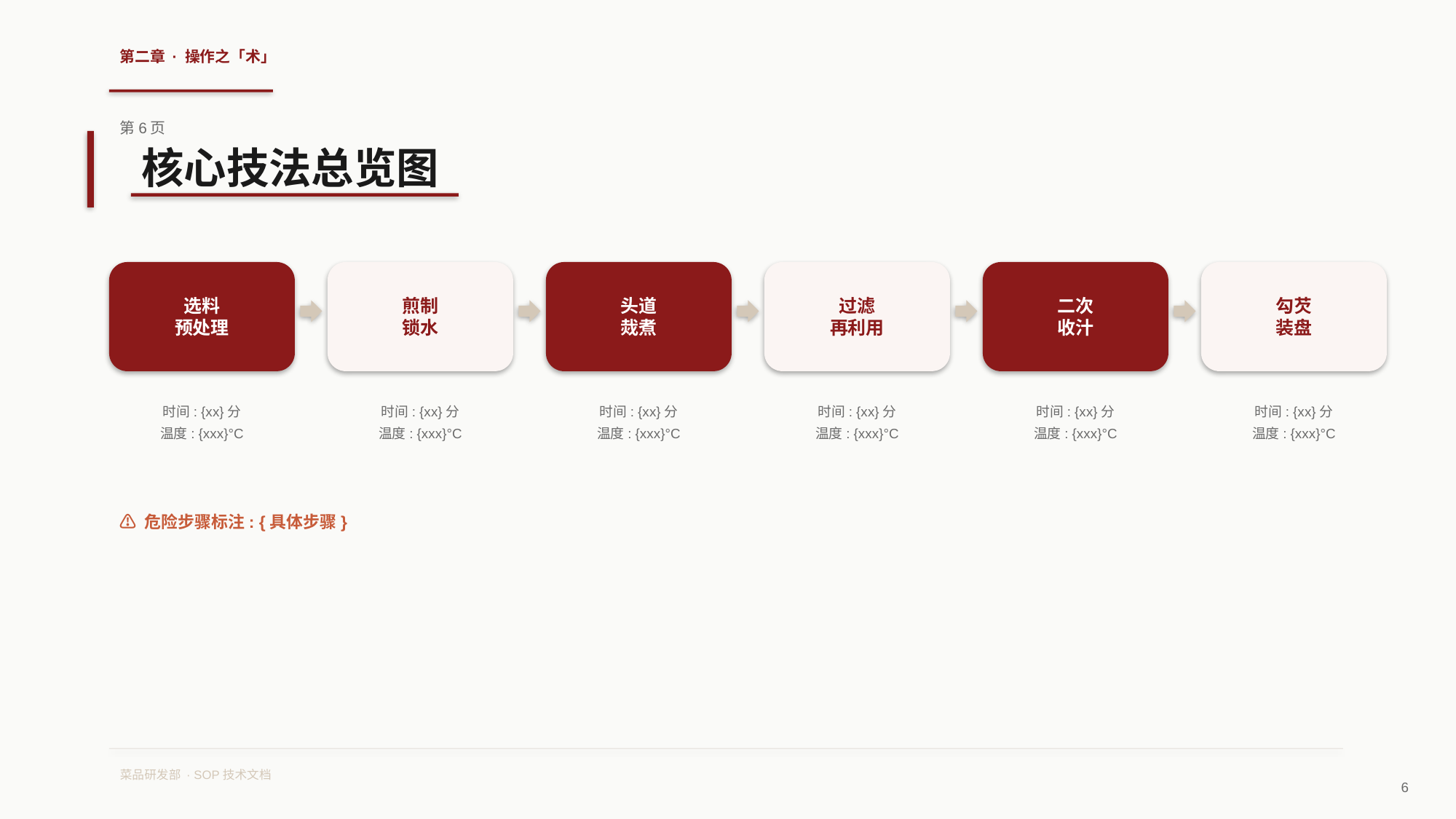

第二章 · 操作之「术」

第6页
核心技法总览图

选料
预处理
煎制
锁水
头道
烖煮
过滤
再利用
二次
收汁
勾芡
装盘

时间: {xx}分
温度: {xxx}°C
时间: {xx}分
温度: {xxx}°C
时间: {xx}分
温度: {xxx}°C
时间: {xx}分
温度: {xxx}°C
时间: {xx}分
温度: {xxx}°C
时间: {xx}分
温度: {xxx}°C
⚠ 危险步骤标注: {具体步骤}

菜品研发部 · SOP技术文档
6